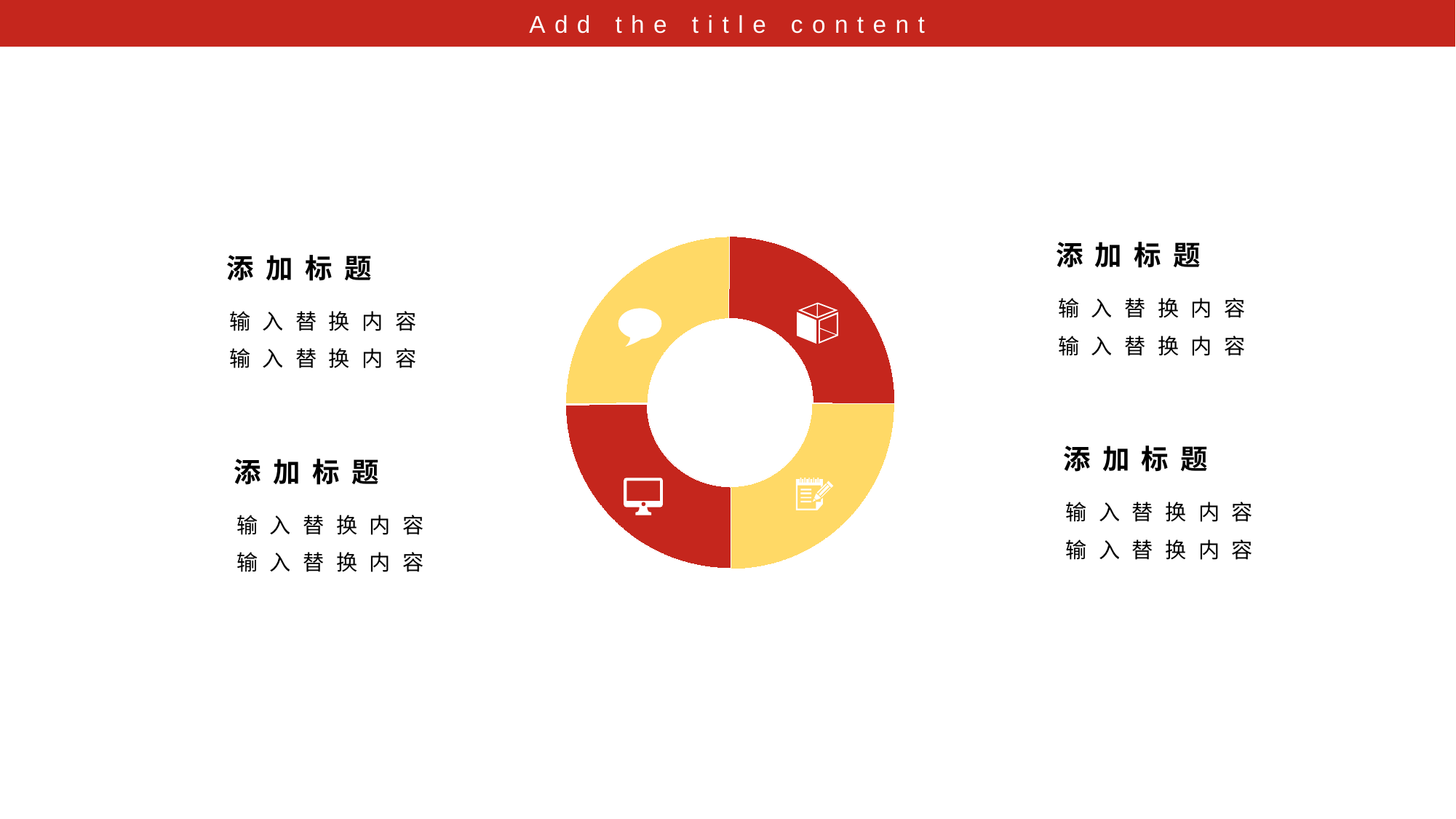

Add the title content
添加标题

添加标题
输入替换内容
输入替换内容

输入替换内容
输入替换内容

添加标题
添加标题

输入替换内容
输入替换内容

输入替换内容
输入替换内容